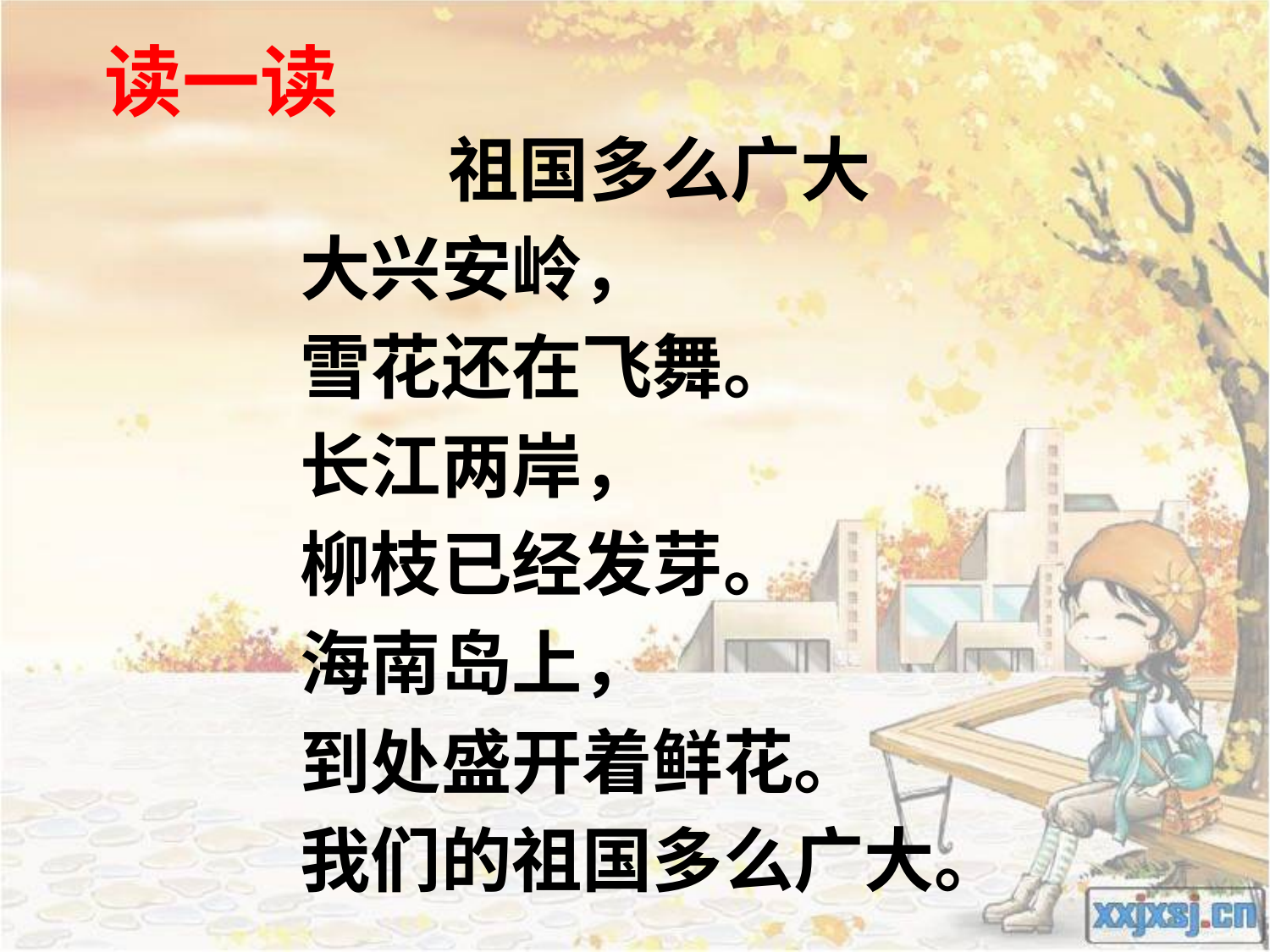

# 读一读
祖国多么广大
大兴安岭，
雪花还在飞舞。
长江两岸，
柳枝已经发芽。
海南岛上，
到处盛开着鲜花。
我们的祖国多么广大。